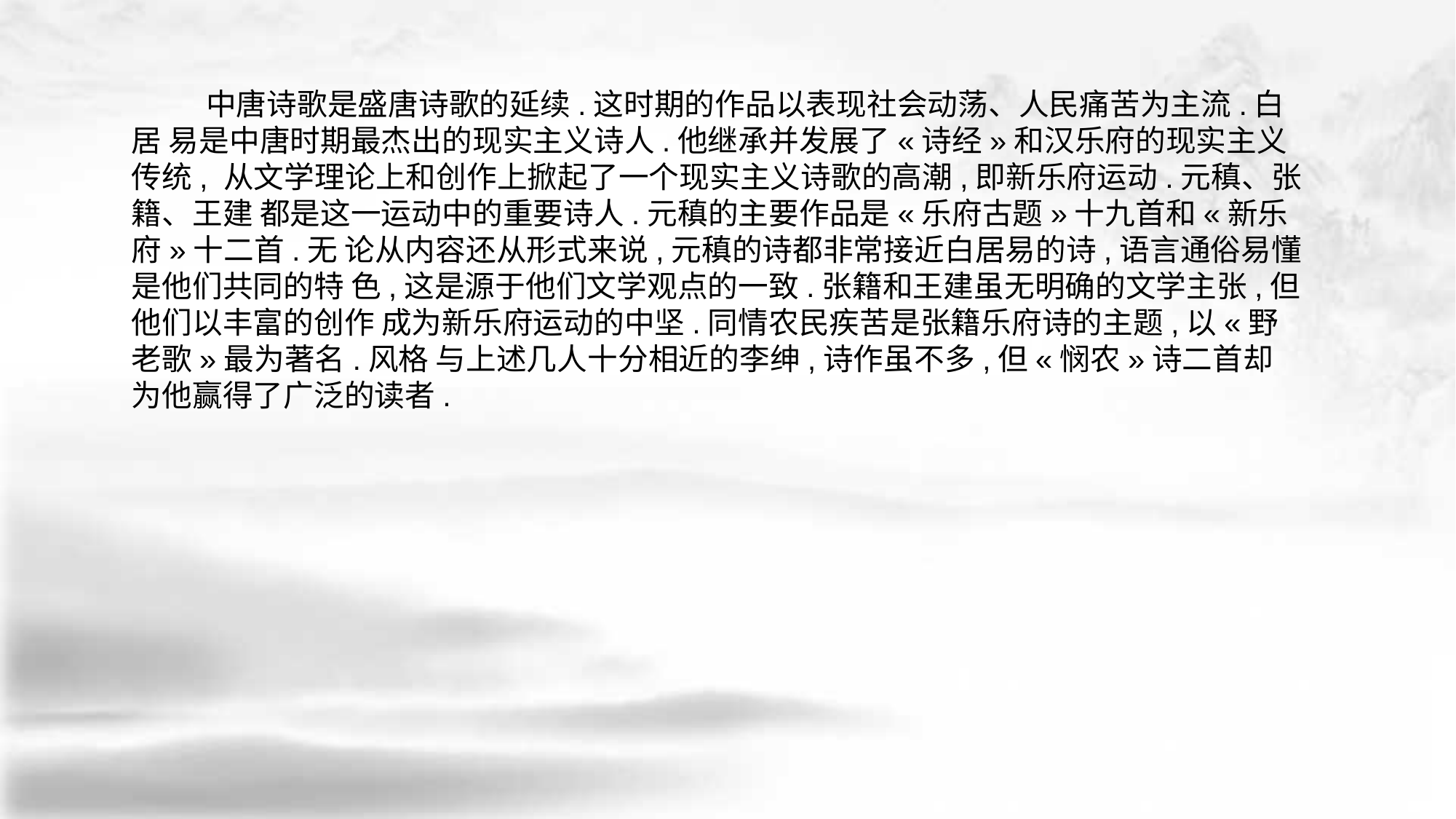

中唐诗歌是盛唐诗歌的延续.这时期的作品以表现社会动荡、人民痛苦为主流.白居 易是中唐时期最杰出的现实主义诗人.他继承并发展了«诗经»和汉乐府的现实主义传统, 从文学理论上和创作上掀起了一个现实主义诗歌的高潮,即新乐府运动.元稹、张籍、王建 都是这一运动中的重要诗人.元稹的主要作品是«乐府古题»十九首和«新乐府»十二首.无 论从内容还从形式来说,元稹的诗都非常接近白居易的诗,语言通俗易懂是他们共同的特 色,这是源于他们文学观点的一致.张籍和王建虽无明确的文学主张,但他们以丰富的创作 成为新乐府运动的中坚.同情农民疾苦是张籍乐府诗的主题,以«野老歌»最为著名.风格 与上述几人十分相近的李绅,诗作虽不多,但«悯农»诗二首却为他赢得了广泛的读者.